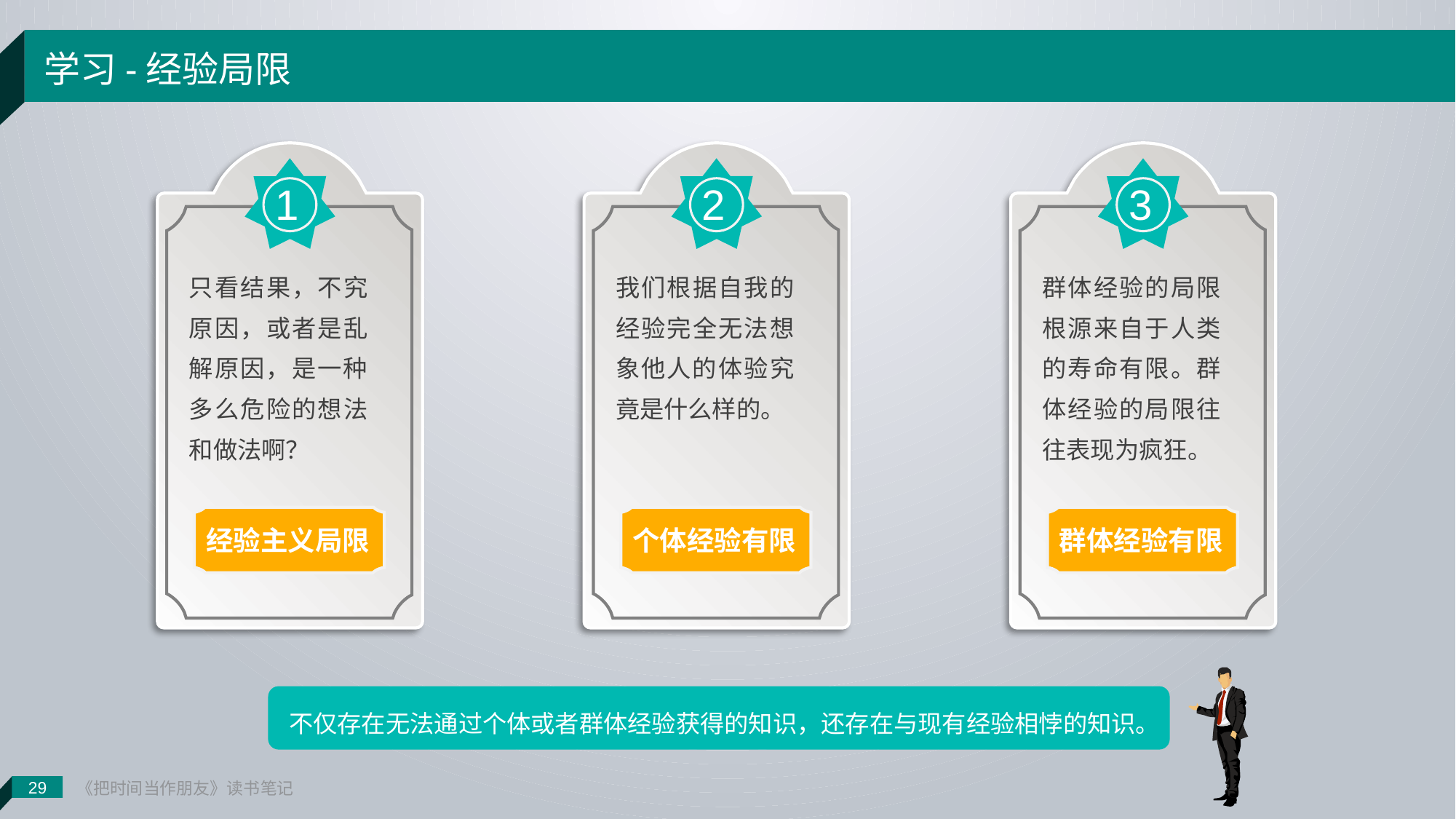

29
《把时间当作朋友》读书笔记

学习-经验局限

1

只看结果，不究原因，或者是乱解原因，是一种多么危险的想法和做法啊？

经验主义局限

2

我们根据自我的经验完全无法想象他人的体验究竟是什么样的。

个体经验有限

3

群体经验的局限根源来自于人类的寿命有限。群体经验的局限往往表现为疯狂。

群体经验有限

不仅存在无法通过个体或者群体经验获得的知识，还存在与现有经验相悖的知识。